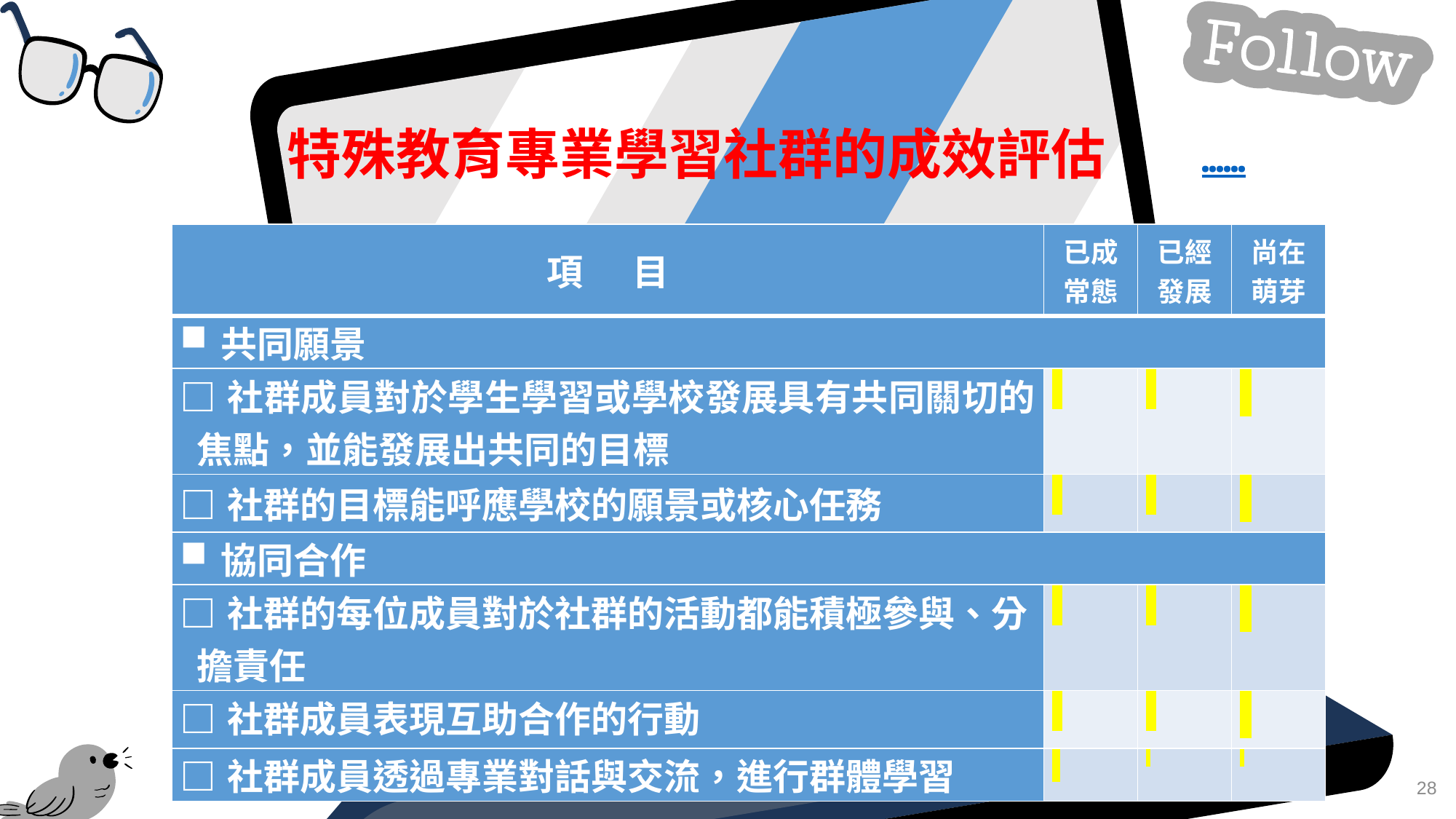

特殊教育專業學習社群的成效評估
……
| 項 目 | 已成常態 | 已經發展 | 尚在萌芽 |
| --- | --- | --- | --- |
| 共同願景 |  |  |  |
| □社群成員對於學生學習或學校發展具有共同關切的焦點，並能發展出共同的目標 |  |  |  |
| □社群的目標能呼應學校的願景或核心任務 |  |  |  |
| 協同合作 |  |  |  |
| □社群的每位成員對於社群的活動都能積極參與、分擔責任 |  |  |  |
| □社群成員表現互助合作的行動 |  |  |  |
| □社群成員透過專業對話與交流，進行群體學習 |  |  |  |

28